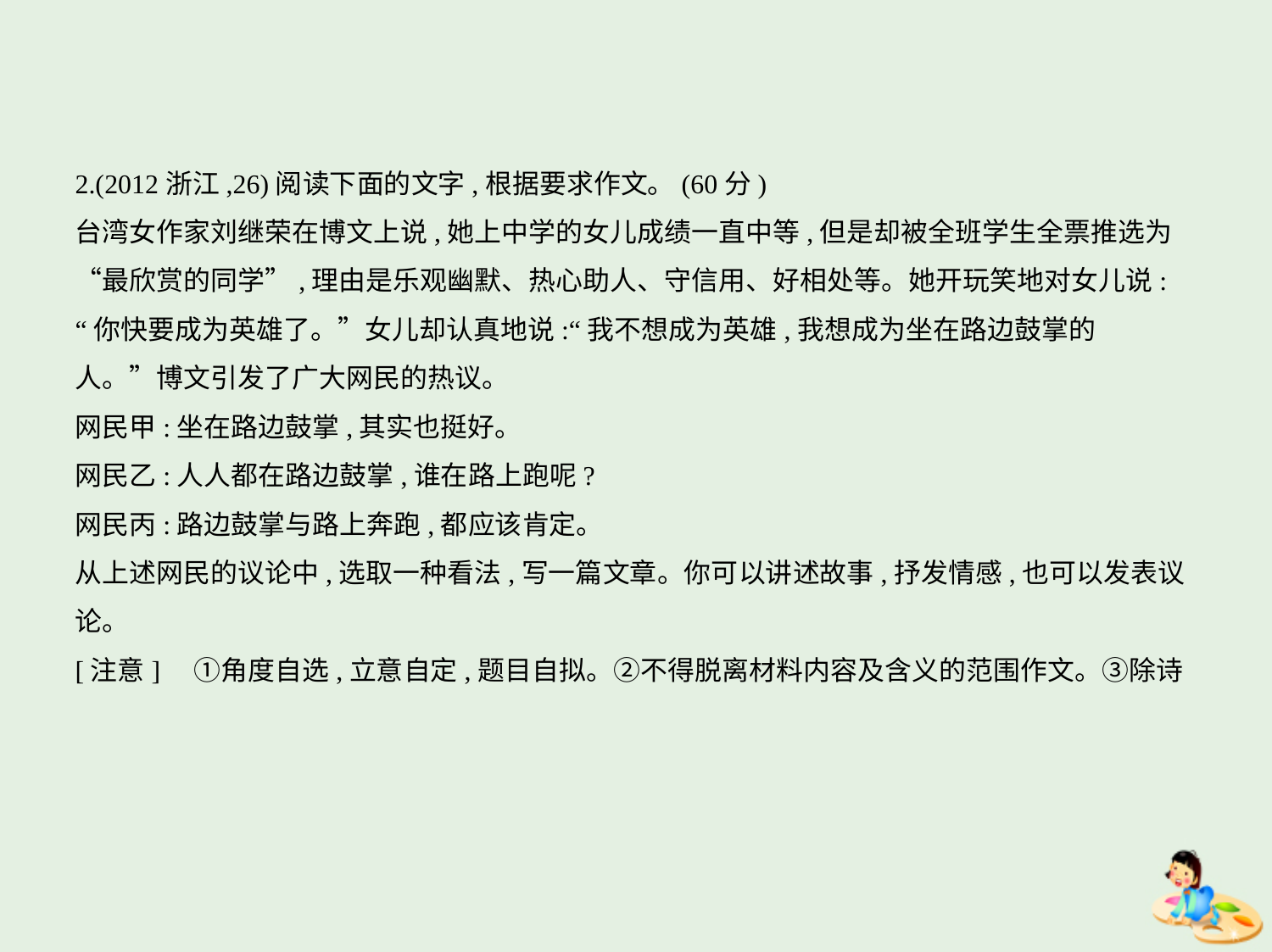

2.(2012浙江,26)阅读下面的文字,根据要求作文。(60分)
台湾女作家刘继荣在博文上说,她上中学的女儿成绩一直中等,但是却被全班学生全票推选为
“最欣赏的同学”,理由是乐观幽默、热心助人、守信用、好相处等。她开玩笑地对女儿说:
“你快要成为英雄了。”女儿却认真地说:“我不想成为英雄,我想成为坐在路边鼓掌的
人。”博文引发了广大网民的热议。
网民甲:坐在路边鼓掌,其实也挺好。
网民乙:人人都在路边鼓掌,谁在路上跑呢?
网民丙:路边鼓掌与路上奔跑,都应该肯定。
从上述网民的议论中,选取一种看法,写一篇文章。你可以讲述故事,抒发情感,也可以发表议论。
[注意]　①角度自选,立意自定,题目自拟。②不得脱离材料内容及含义的范围作文。③除诗